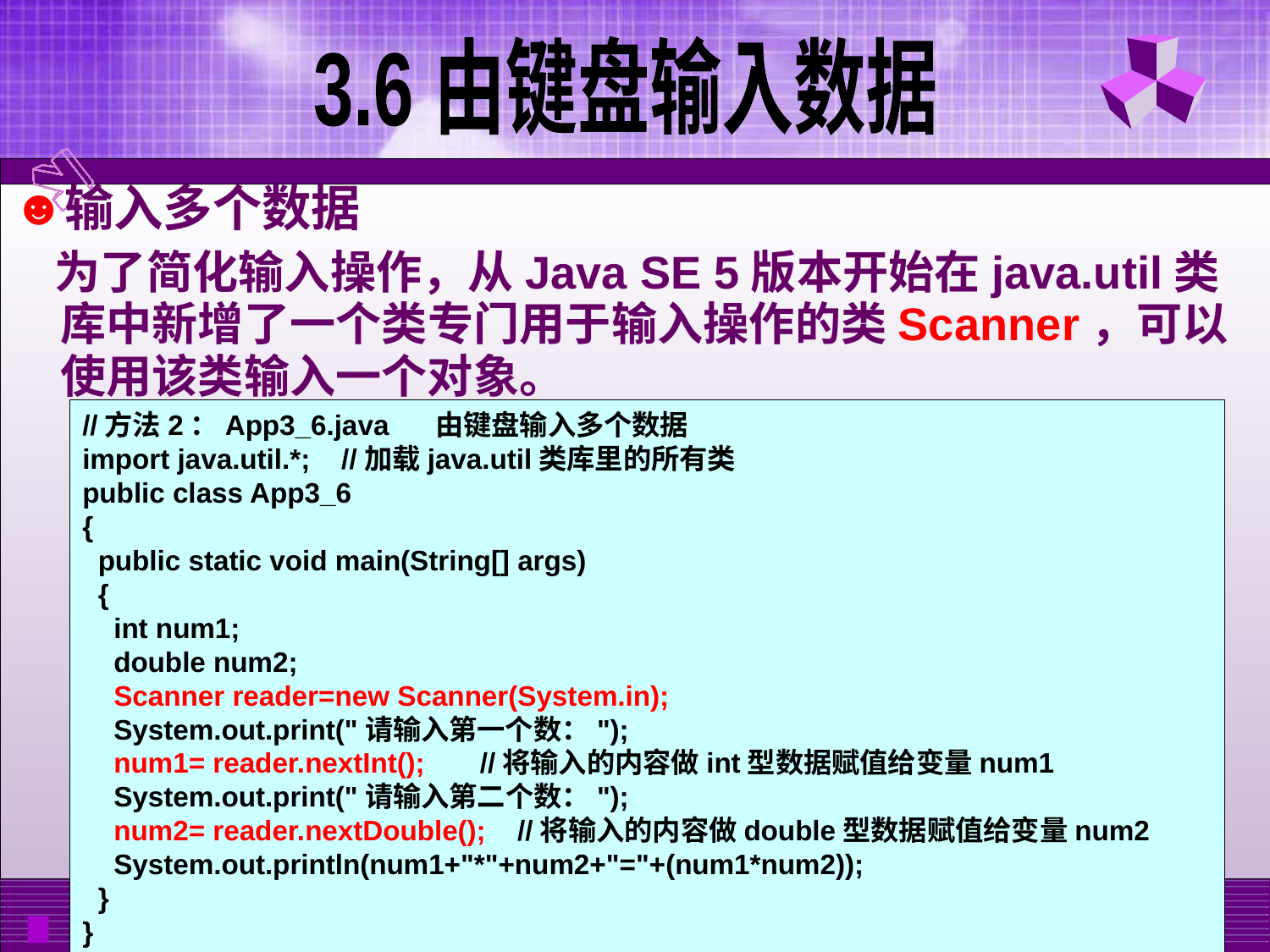

3.6 由键盘输入数据

输入多个数据
   为了简化输入操作，从Java SE 5版本开始在java.util类库中新增了一个类专门用于输入操作的类Scanner，可以使用该类输入一个对象。

//方法2：App3_6.java     由键盘输入多个数据
import java.util.*;    //加载java.util类库里的所有类
public class App3_6
{
  public static void main(String[] args)
  {
    int num1;
    double num2;
    Scanner reader=new Scanner(System.in);
    System.out.print("请输入第一个数：");
    num1= reader.nextInt();       //将输入的内容做int型数据赋值给变量num1
    System.out.print("请输入第二个数：");
    num2= reader.nextDouble();    //将输入的内容做double型数据赋值给变量num2
    System.out.println(num1+"*"+num2+"="+(num1*num2));
  }
}
19